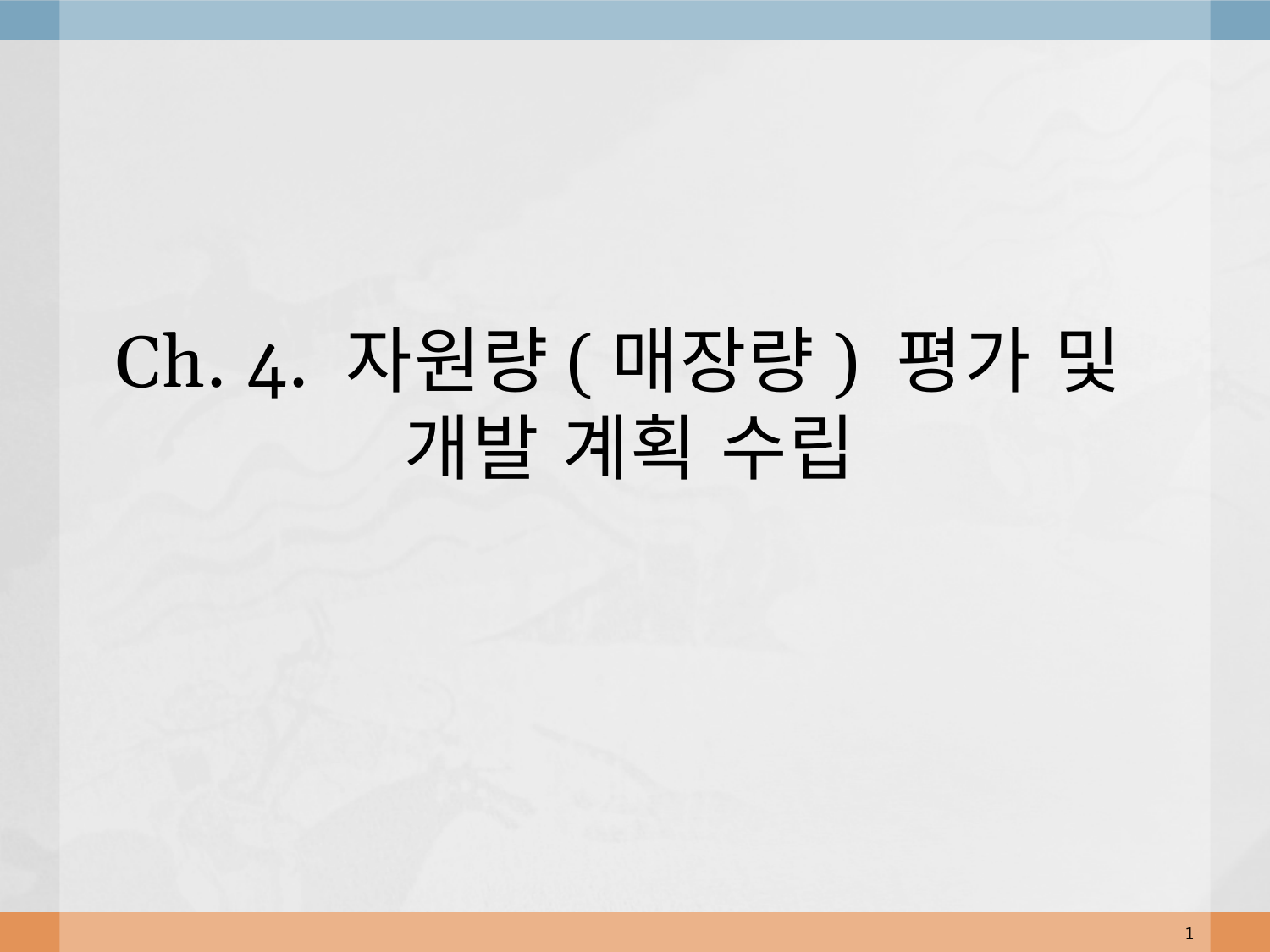

# Ch. 4. 자원량(매장량) 평가 및 개발 계획 수립
1